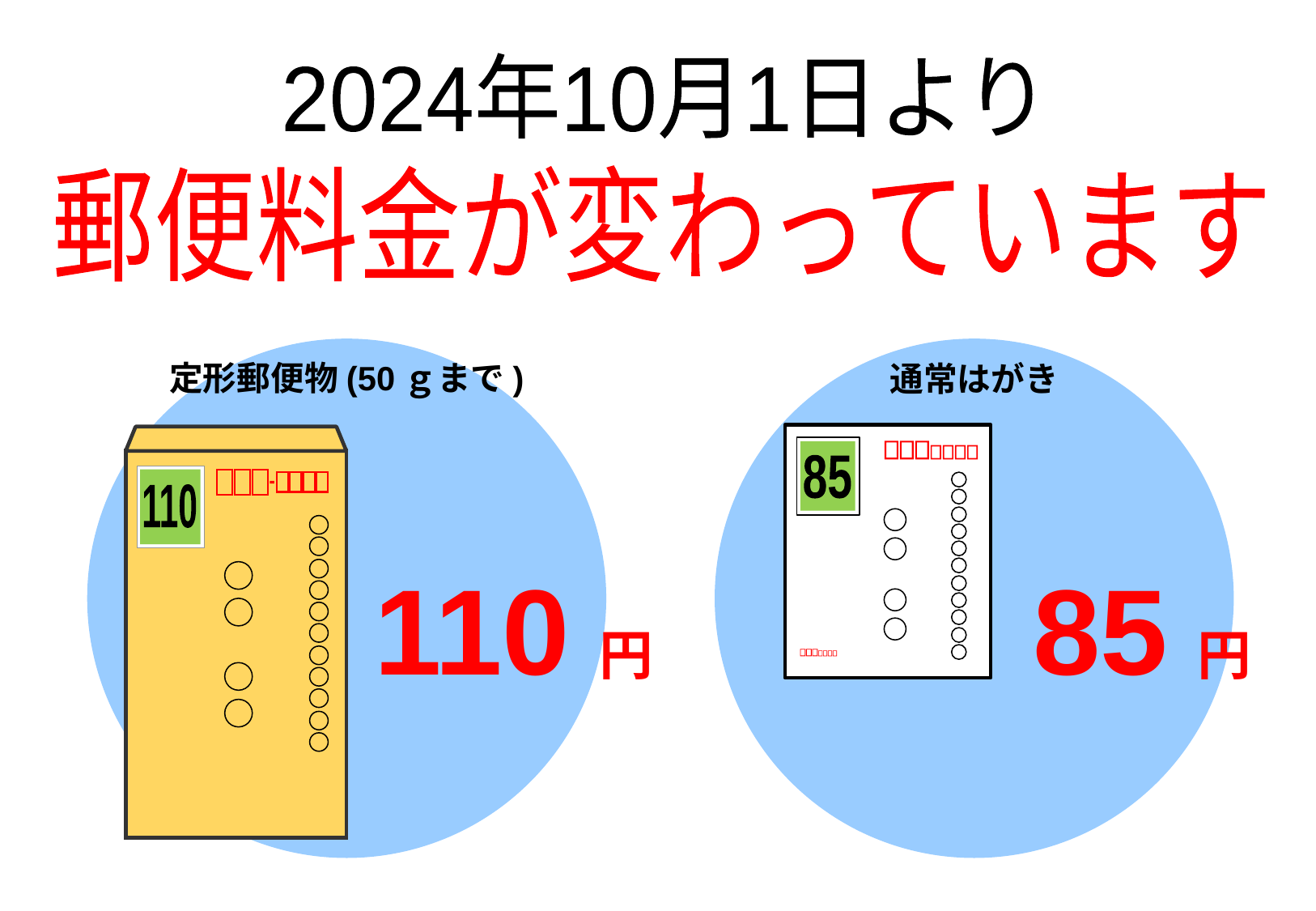

2024年10月1日より
郵便料金が変わっています

定形郵便物(50ｇまで)
通常はがき

85

110

110円
85円